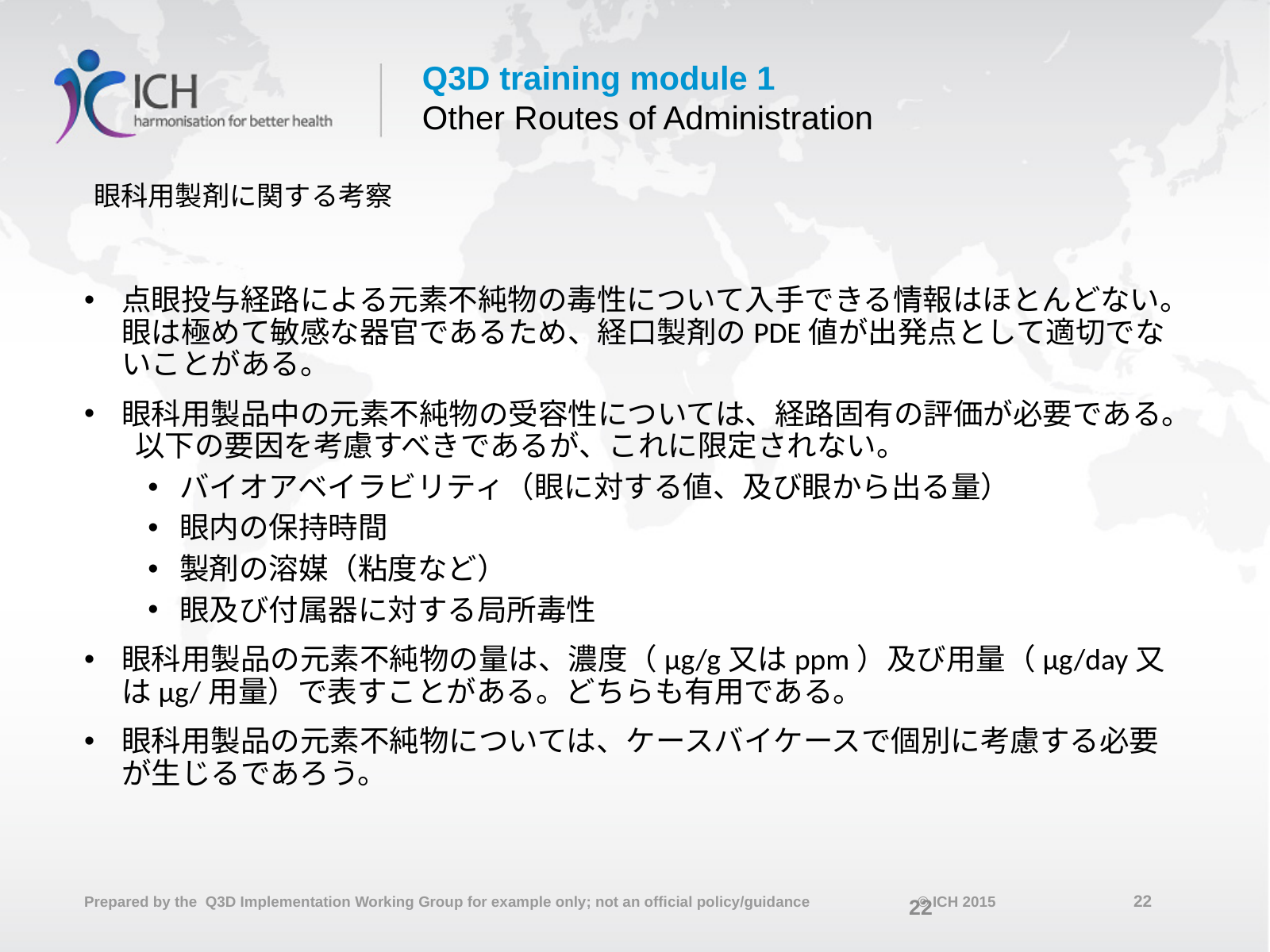

# 眼科用製剤に関する考察
点眼投与経路による元素不純物の毒性について入手できる情報はほとんどない。眼は極めて敏感な器官であるため、経口製剤のPDE値が出発点として適切でないことがある。
眼科用製品中の元素不純物の受容性については、経路固有の評価が必要である。  以下の要因を考慮すべきであるが、これに限定されない。
バイオアベイラビリティ（眼に対する値、及び眼から出る量）
眼内の保持時間
製剤の溶媒（粘度など）
眼及び付属器に対する局所毒性
眼科用製品の元素不純物の量は、濃度（µg/g又はppm）及び用量（µg/day又はµg/用量）で表すことがある。どちらも有用である。
眼科用製品の元素不純物については、ケースバイケースで個別に考慮する必要が生じるであろう。
22